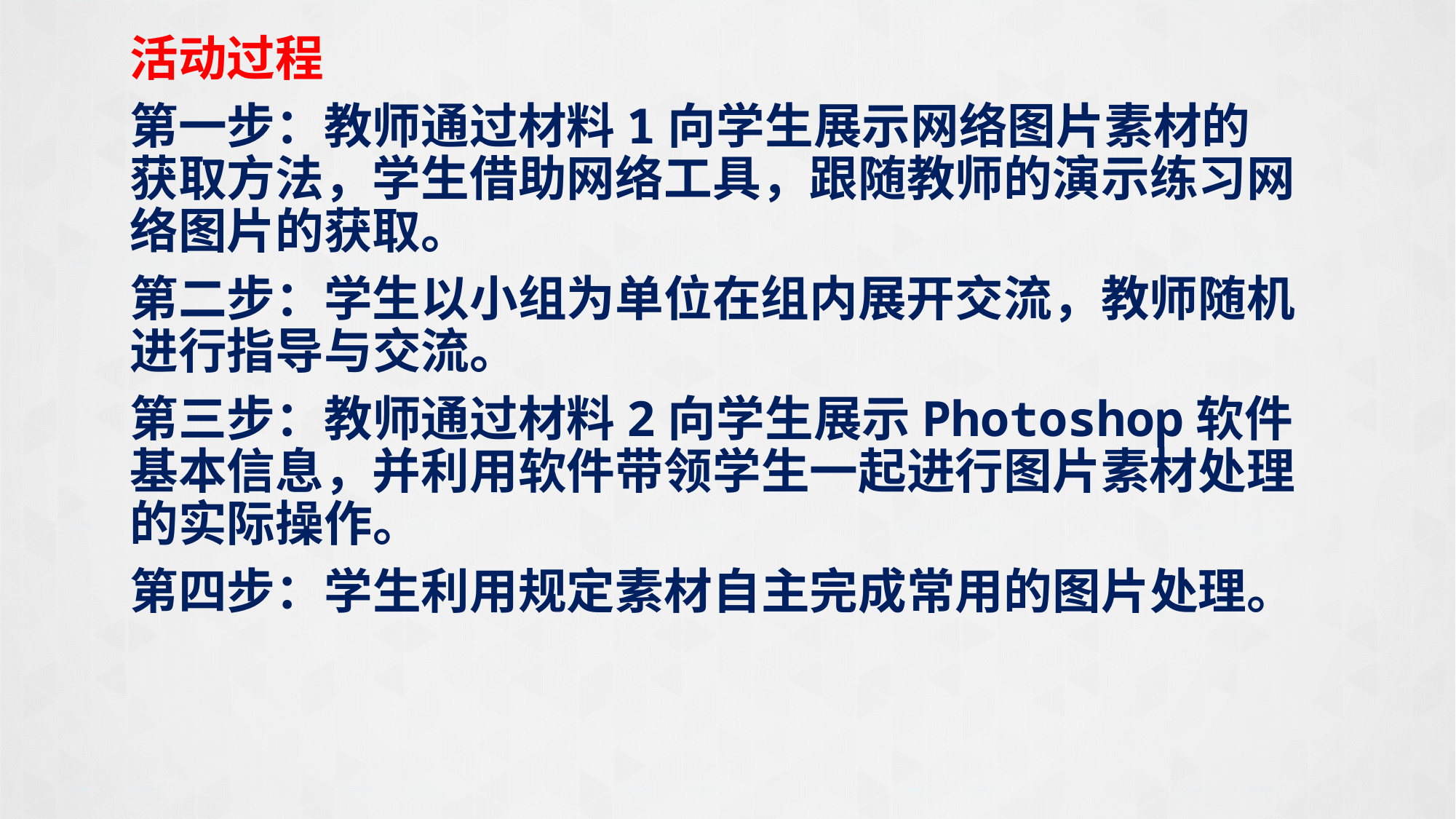

活动过程
第一步：教师通过材料1向学生展示网络图片素材的获取方法，学生借助网络工具，跟随教师的演示练习网络图片的获取。
第二步：学生以小组为单位在组内展开交流，教师随机进行指导与交流。
第三步：教师通过材料2向学生展示Photoshop软件基本信息，并利用软件带领学生一起进行图片素材处理的实际操作。
第四步：学生利用规定素材自主完成常用的图片处理。